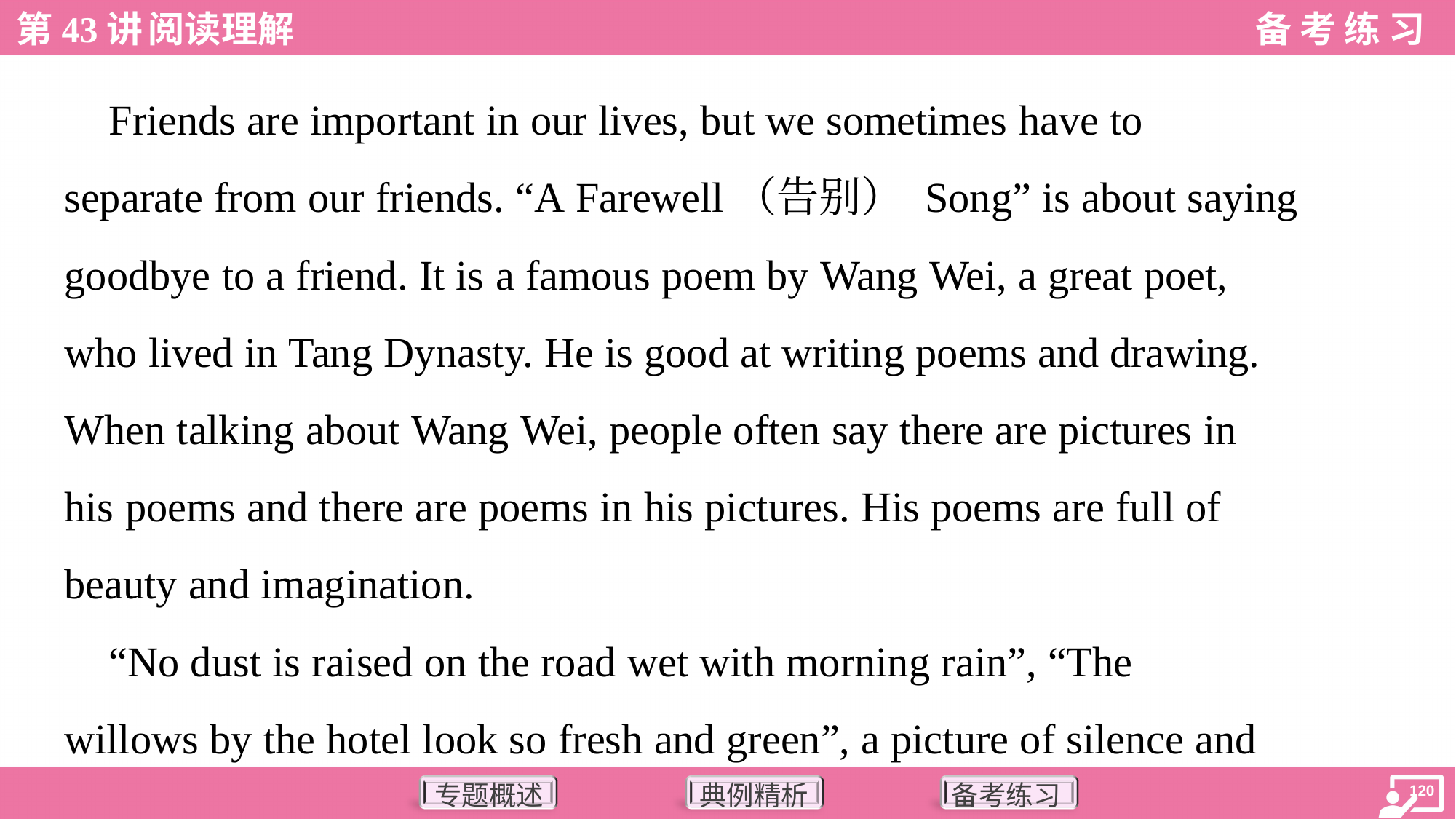

Friends are important in our lives, but we sometimes have to
separate from our friends. “A Farewell（告别） Song” is about saying
goodbye to a friend. It is a famous poem by Wang Wei, a great poet,
who lived in Tang Dynasty. He is good at writing poems and drawing.
When talking about Wang Wei, people often say there are pictures in
his poems and there are poems in his pictures. His poems are full of
beauty and imagination.
    “No dust is raised on the road wet with morning rain”, “The
willows by the hotel look so fresh and green”, a picture of silence and